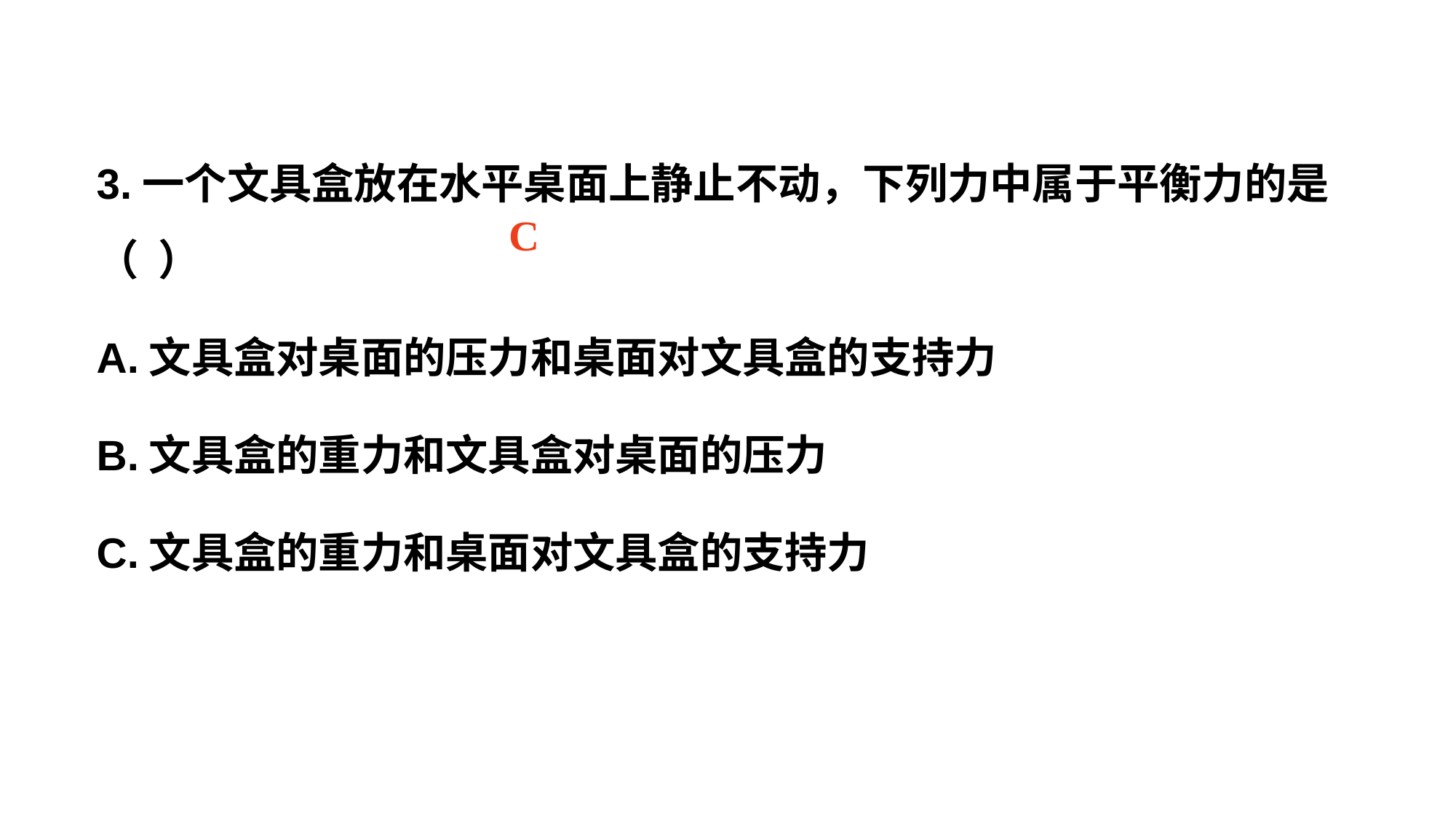

3.一个文具盒放在水平桌面上静止不动，下列力中属于平衡力的是（  ）
A.文具盒对桌面的压力和桌面对文具盒的支持力
B.文具盒的重力和文具盒对桌面的压力
C.文具盒的重力和桌面对文具盒的支持力
C